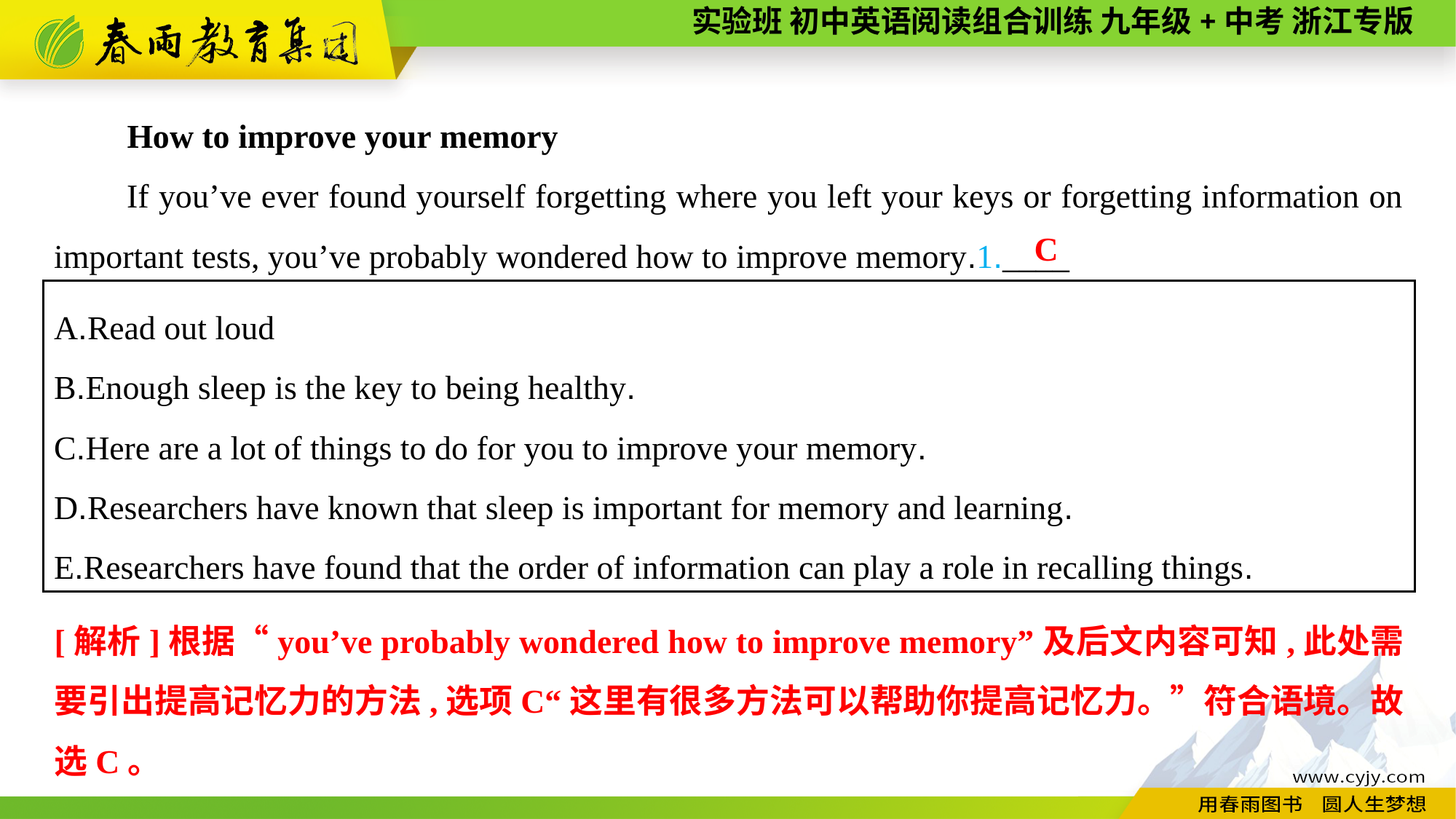

How to improve your memory
If you’ve ever found yourself forgetting where you left your keys or forgetting information on important tests, you’ve probably wondered how to improve memory.1.____
C
A.Read out loud
B.Enough sleep is the key to being healthy.
C.Here are a lot of things to do for you to improve your memory.
D.Researchers have known that sleep is important for memory and learning.
E.Researchers have found that the order of information can play a role in recalling things.
[解析]根据“you’ve probably wondered how to improve memory”及后文内容可知,此处需要引出提高记忆力的方法,选项C“这里有很多方法可以帮助你提高记忆力。”符合语境。故选C。